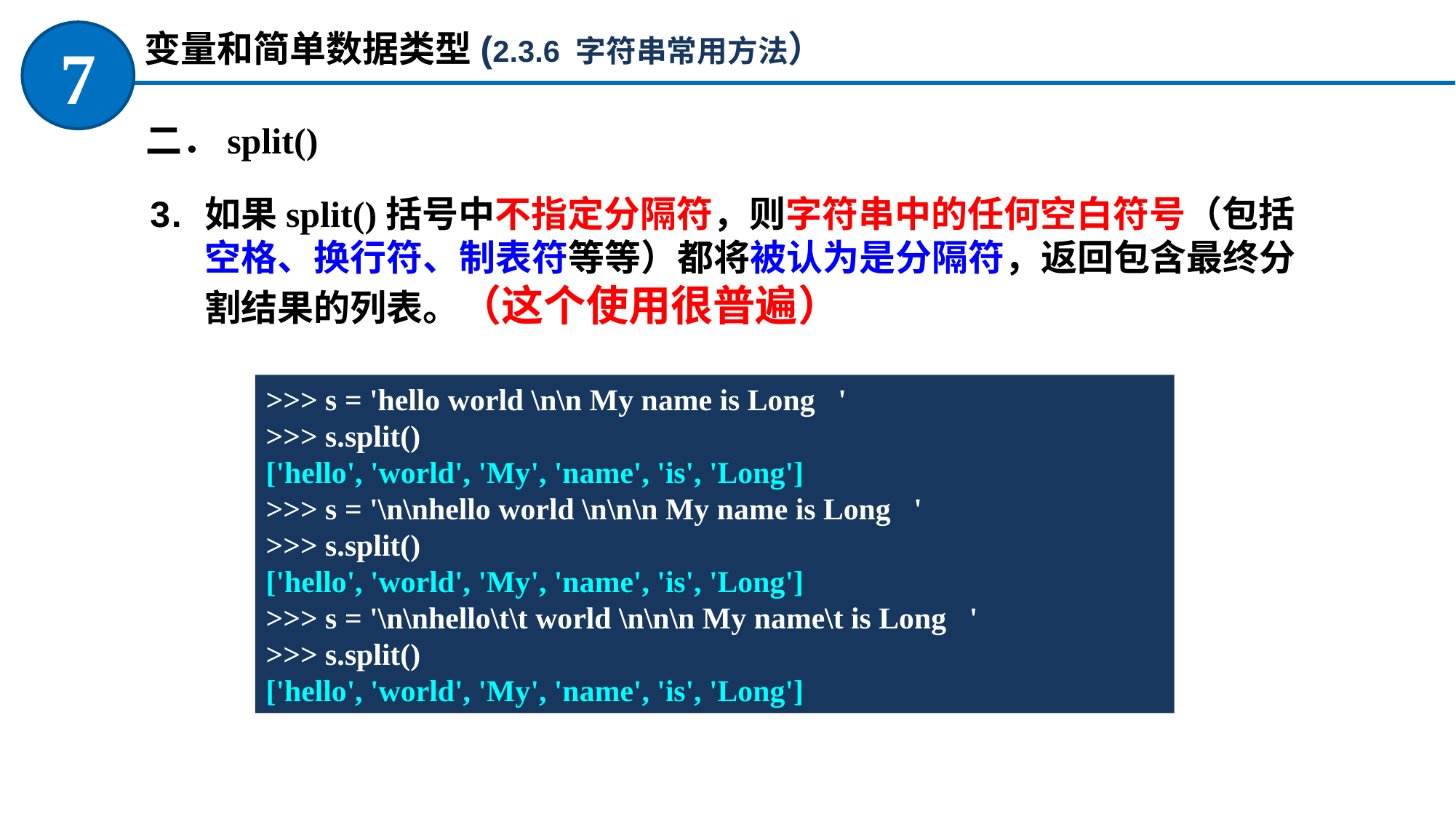

变量和简单数据类型(2.3.6 字符串常用方法）
7
二．split()
如果split()括号中不指定分隔符，则字符串中的任何空白符号（包括空格、换行符、制表符等等）都将被认为是分隔符，返回包含最终分割结果的列表。（这个使用很普遍）
>>> s = 'hello world \n\n My name is Long   '
>>> s.split()
['hello', 'world', 'My', 'name', 'is', 'Long']
>>> s = '\n\nhello world \n\n\n My name is Long   '
>>> s.split()
['hello', 'world', 'My', 'name', 'is', 'Long']
>>> s = '\n\nhello\t\t world \n\n\n My name\t is Long   '
>>> s.split()
['hello', 'world', 'My', 'name', 'is', 'Long']